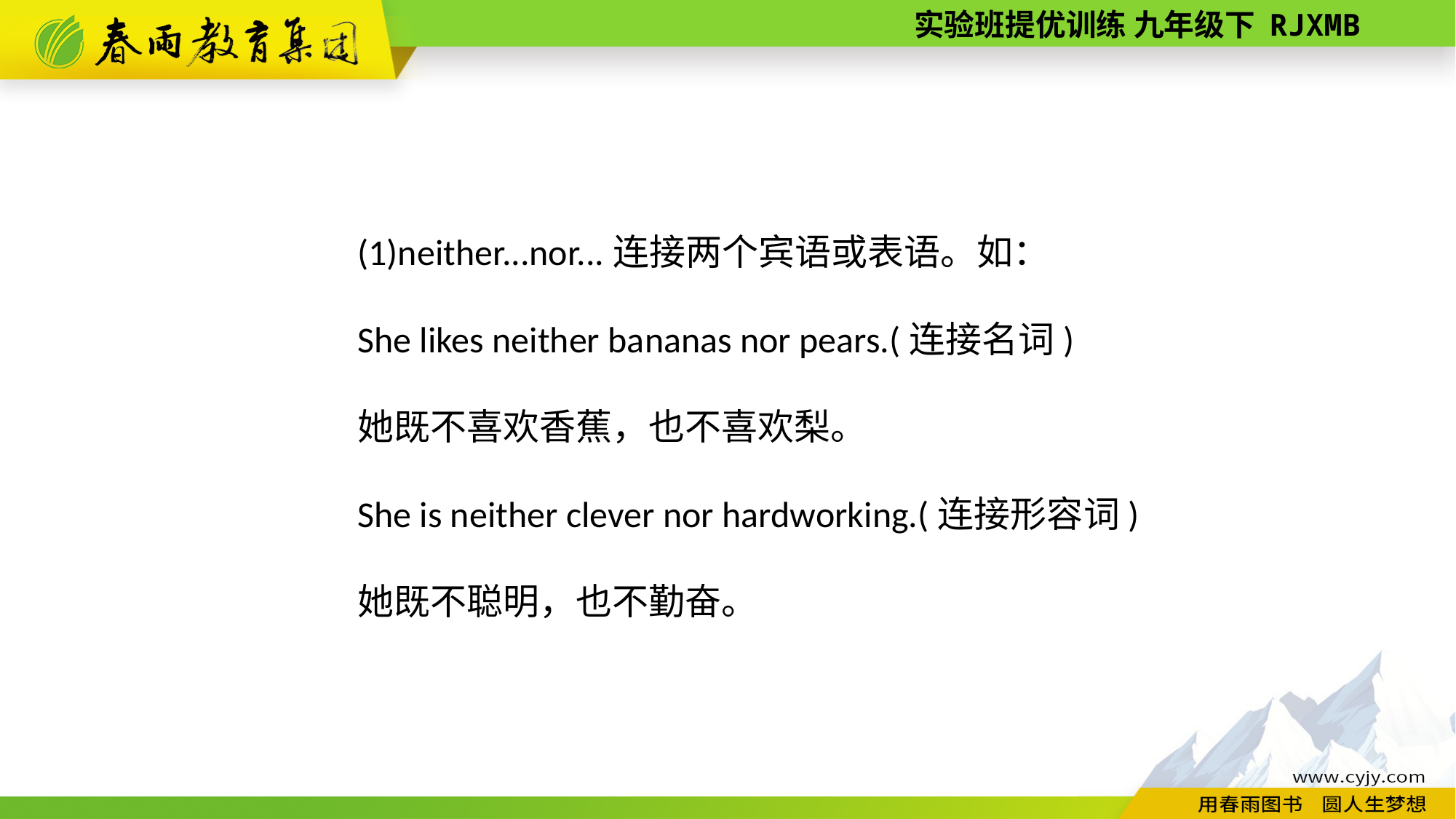

(1)neither...nor...连接两个宾语或表语。如：
She likes neither bananas nor pears.(连接名词)
她既不喜欢香蕉，也不喜欢梨。
She is neither clever nor hardworking.(连接形容词)
她既不聪明，也不勤奋。